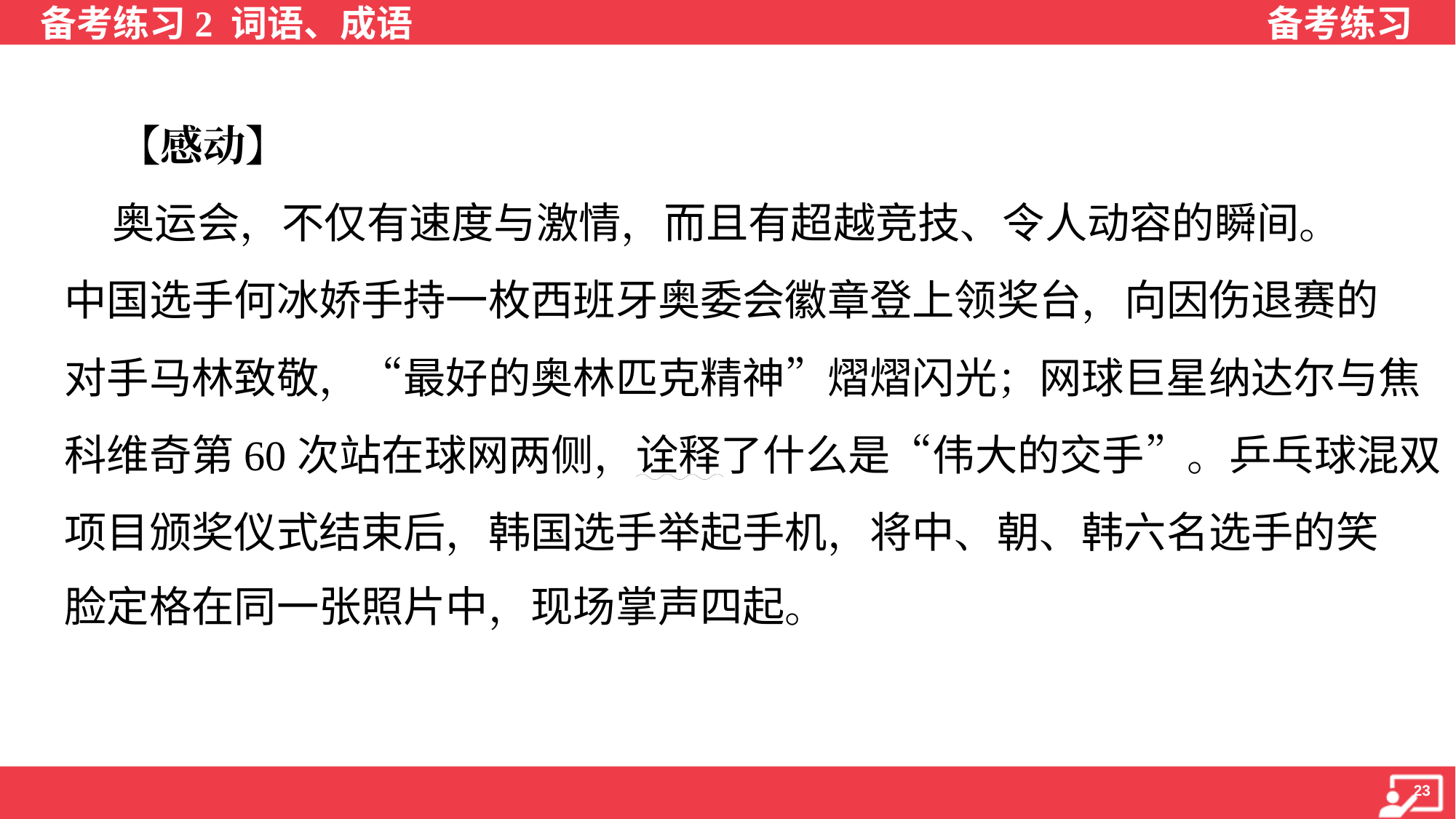

【感动】
    奥运会，不仅有速度与激情，而且有超越竞技、令人动容的瞬间。
中国选手何冰娇手持一枚西班牙奥委会徽章登上领奖台，向因伤退赛的
对手马林致敬，“最好的奥林匹克精神”熠熠闪光；网球巨星纳达尔与焦
科维奇第60次站在球网两侧，诠释了什么是“伟大的交手”。乒乓球混双
项目颁奖仪式结束后，韩国选手举起手机，将中、朝、韩六名选手的笑
脸定格在同一张照片中，现场掌声四起。